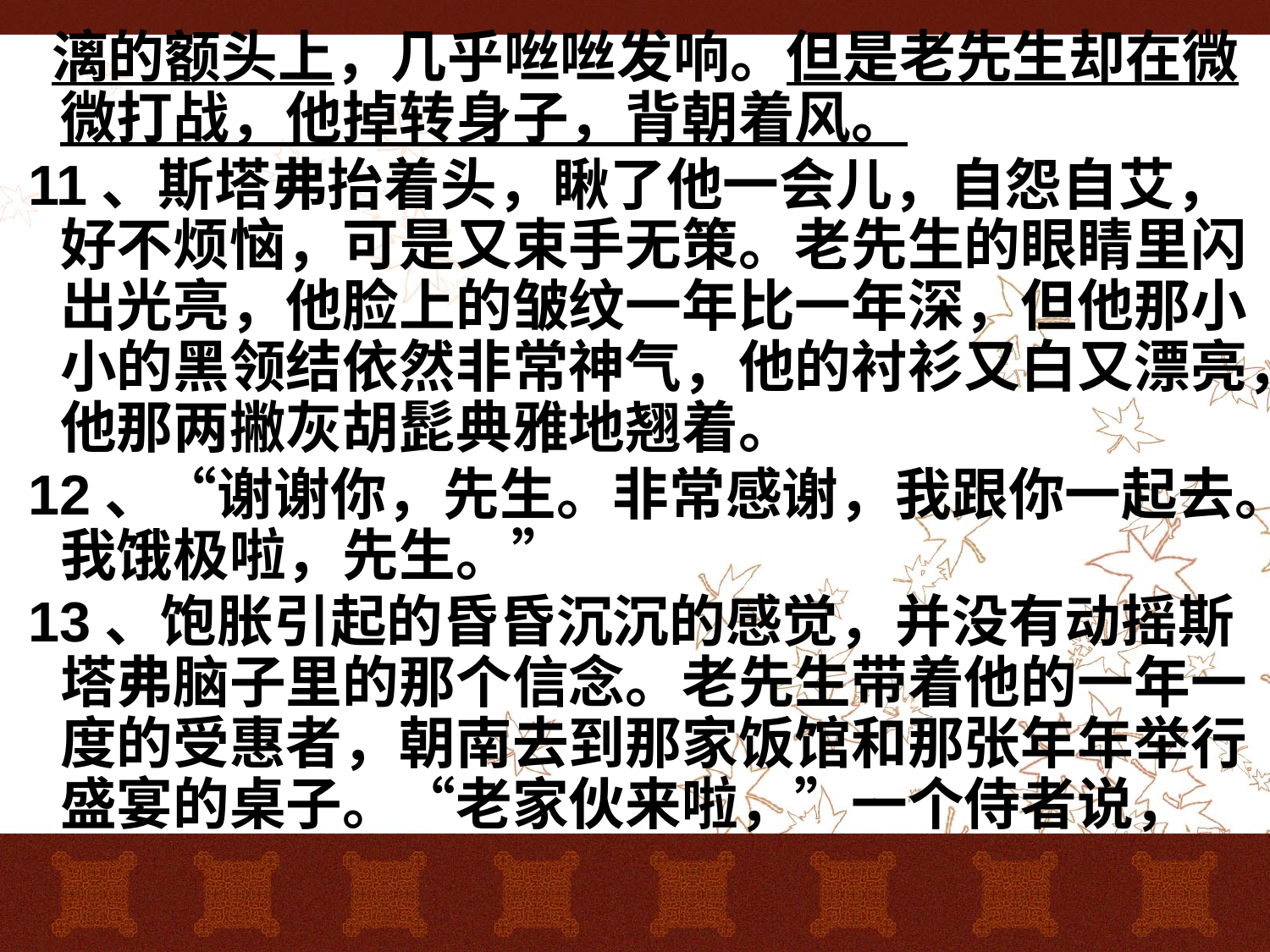

漓的额头上，几乎咝咝发响。但是老先生却在微微打战，他掉转身子，背朝着风。
 11、斯塔弗抬着头，瞅了他一会儿，自怨自艾，好不烦恼，可是又束手无策。老先生的眼睛里闪出光亮，他脸上的皱纹一年比一年深，但他那小小的黑领结依然非常神气，他的衬衫又白又漂亮，他那两撇灰胡髭典雅地翘着。
 12、“谢谢你，先生。非常感谢，我跟你一起去。我饿极啦，先生。”
 13、饱胀引起的昏昏沉沉的感觉，并没有动摇斯塔弗脑子里的那个信念。老先生带着他的一年一度的受惠者，朝南去到那家饭馆和那张年年举行盛宴的桌子。“老家伙来啦，”一个侍者说，